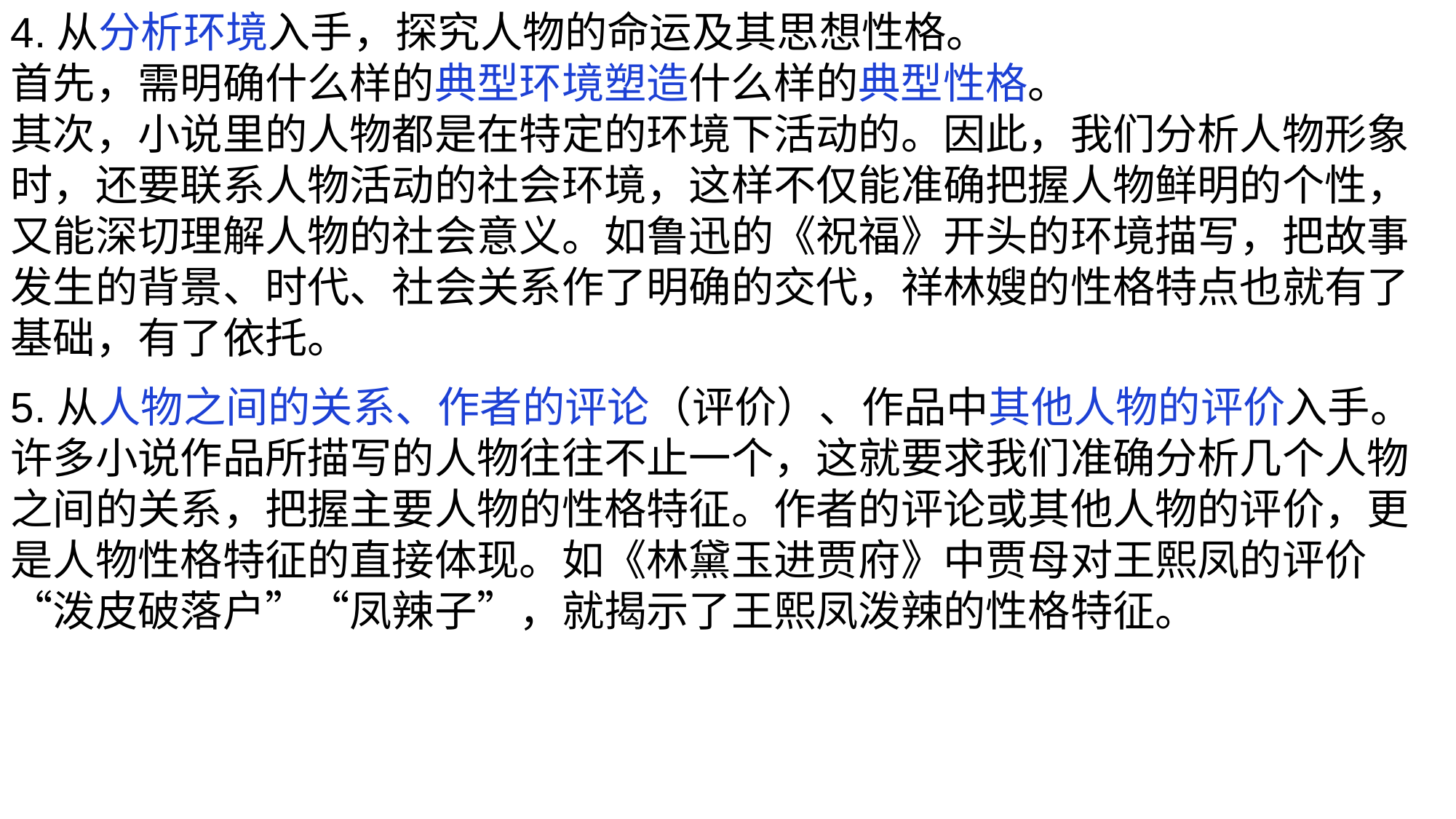

4.从分析环境入手，探究人物的命运及其思想性格。
首先，需明确什么样的典型环境塑造什么样的典型性格。
其次，小说里的人物都是在特定的环境下活动的。因此，我们分析人物形象时，还要联系人物活动的社会环境，这样不仅能准确把握人物鲜明的个性，又能深切理解人物的社会意义。如鲁迅的《祝福》开头的环境描写，把故事发生的背景、时代、社会关系作了明确的交代，祥林嫂的性格特点也就有了基础，有了依托。
5.从人物之间的关系、作者的评论（评价）、作品中其他人物的评价入手。 许多小说作品所描写的人物往往不止一个，这就要求我们准确分析几个人物之间的关系，把握主要人物的性格特征。作者的评论或其他人物的评价，更是人物性格特征的直接体现。如《林黛玉进贾府》中贾母对王熙凤的评价“泼皮破落户”“凤辣子”，就揭示了王熙凤泼辣的性格特征。